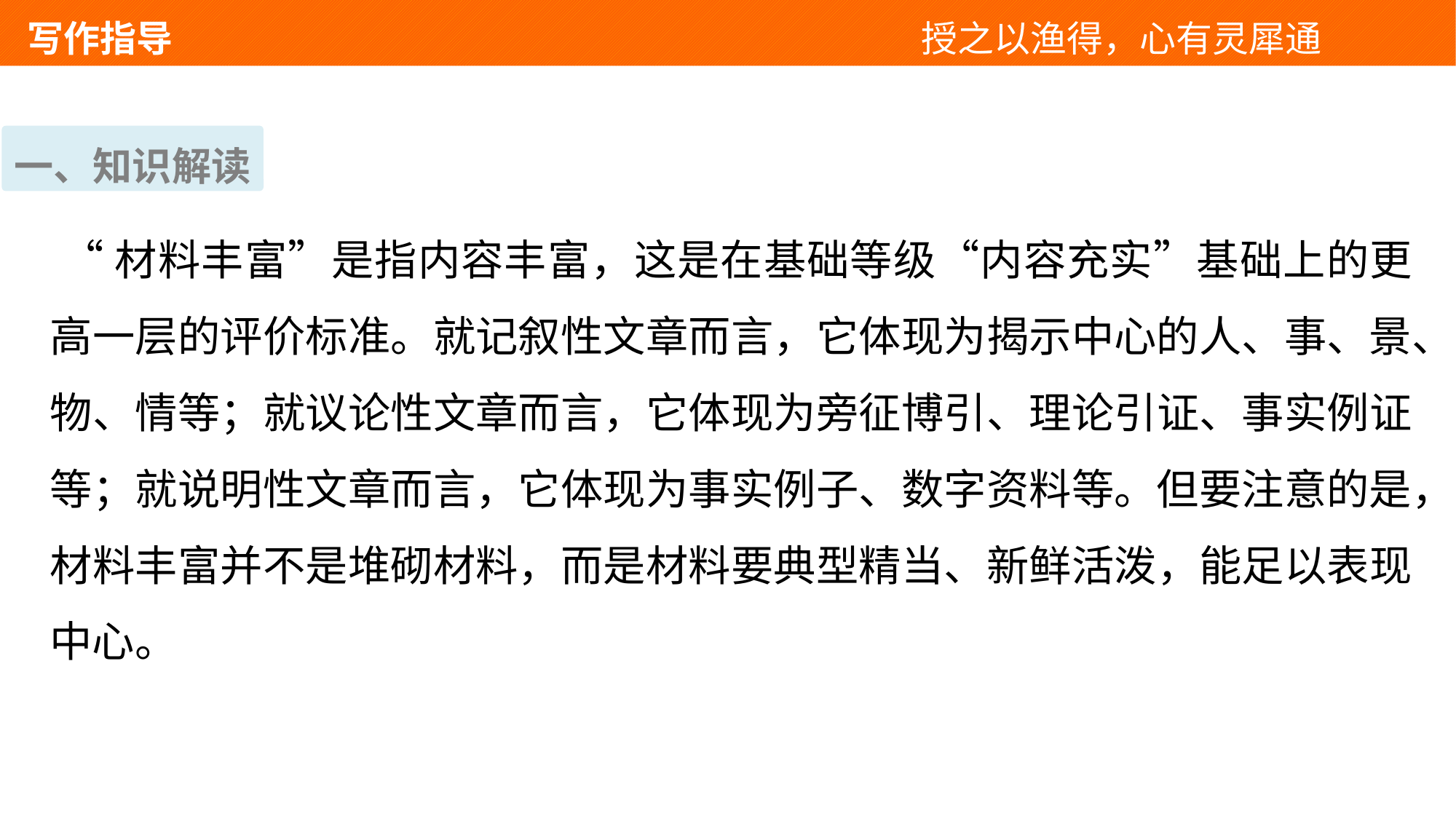

写作指导                                     　 　　　　　　　　　　　授之以渔得，心有灵犀通
一、知识解读
 “材料丰富”是指内容丰富，这是在基础等级“内容充实”基础上的更高一层的评价标准。就记叙性文章而言，它体现为揭示中心的人、事、景、物、情等；就议论性文章而言，它体现为旁征博引、理论引证、事实例证等；就说明性文章而言，它体现为事实例子、数字资料等。但要注意的是，材料丰富并不是堆砌材料，而是材料要典型精当、新鲜活泼，能足以表现中心。